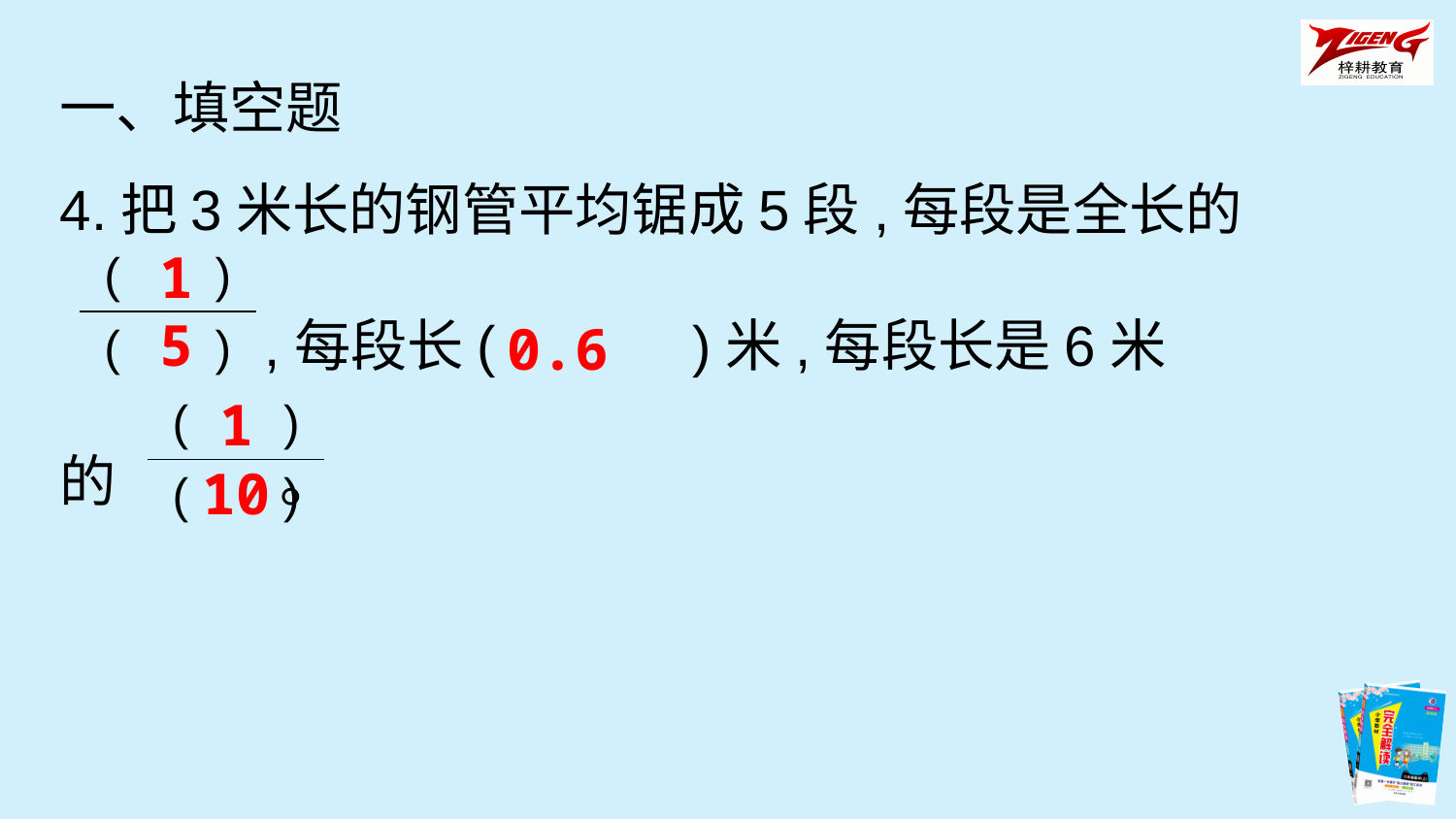

一、填空题
4.把3米长的钢管平均锯成5段,每段是全长的
             ,每段长(　　　)米,每段长是6米
的             。
1
5
| ( ) |
| --- |
| ( ) |
0.6
1
10
| ( ) |
| --- |
| ( ) |